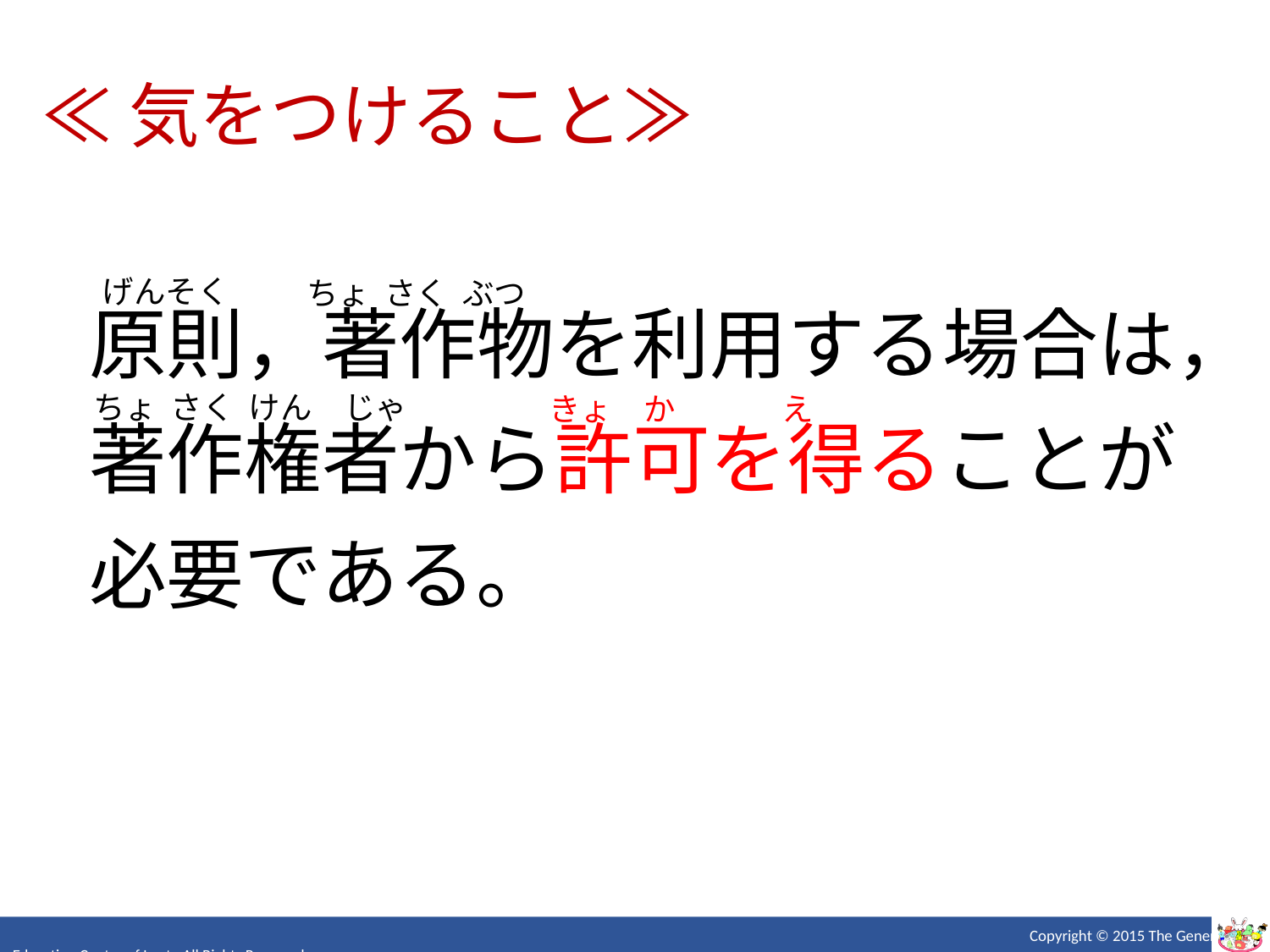

≪気をつけること≫
げんそく
ちょ  さく  ぶつ
原則，著作物を利用する場合は，

著作権者から許可を得ることが

必要である。
ちょ  さく  けん　じゃ
きょ　か
え